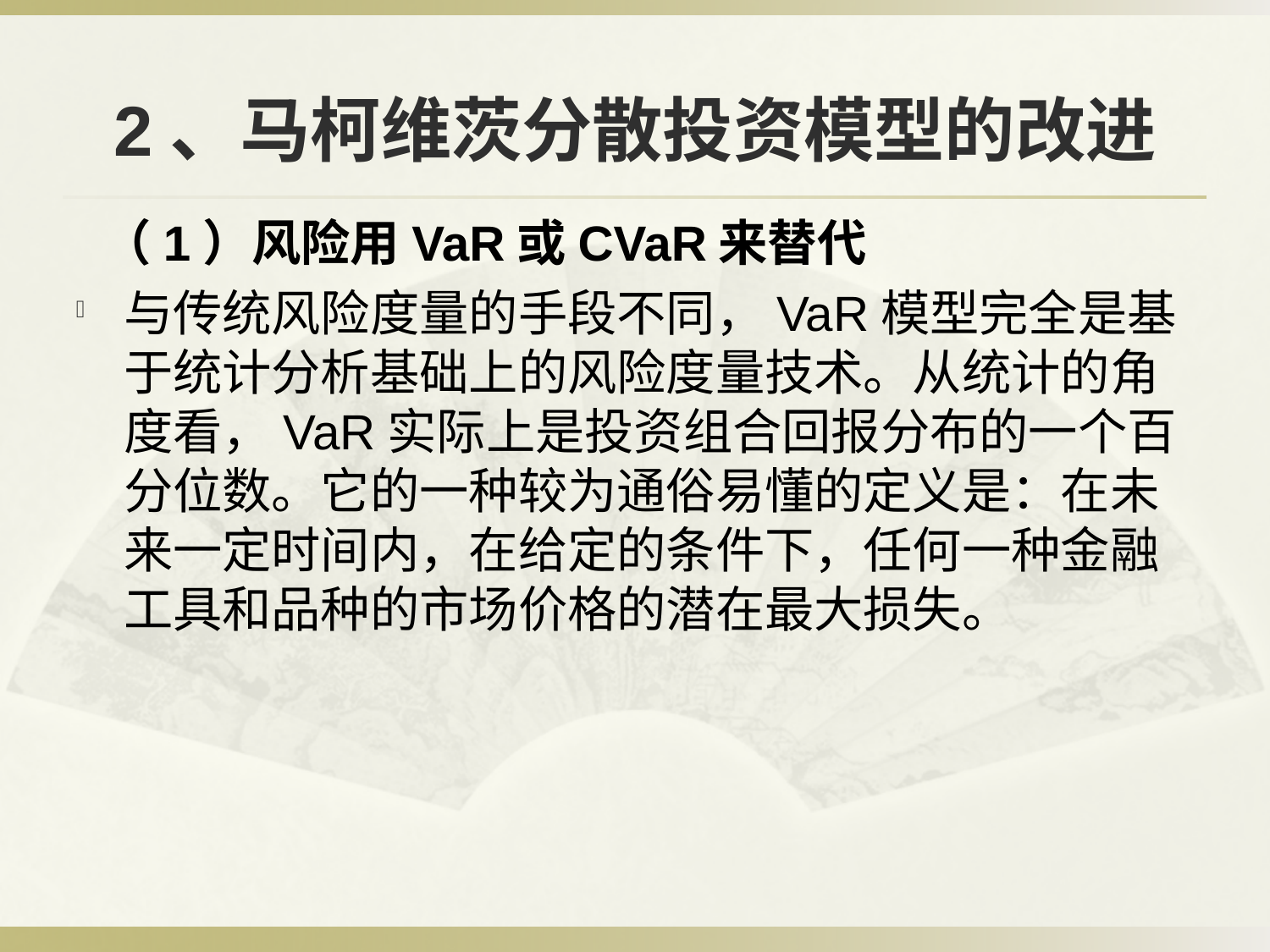

# 2、马柯维茨分散投资模型的改进
 （1）风险用VaR或CVaR来替代
与传统风险度量的手段不同，VaR模型完全是基于统计分析基础上的风险度量技术。从统计的角度看，VaR实际上是投资组合回报分布的一个百分位数。它的一种较为通俗易懂的定义是：在未来一定时间内，在给定的条件下，任何一种金融工具和品种的市场价格的潜在最大损失。